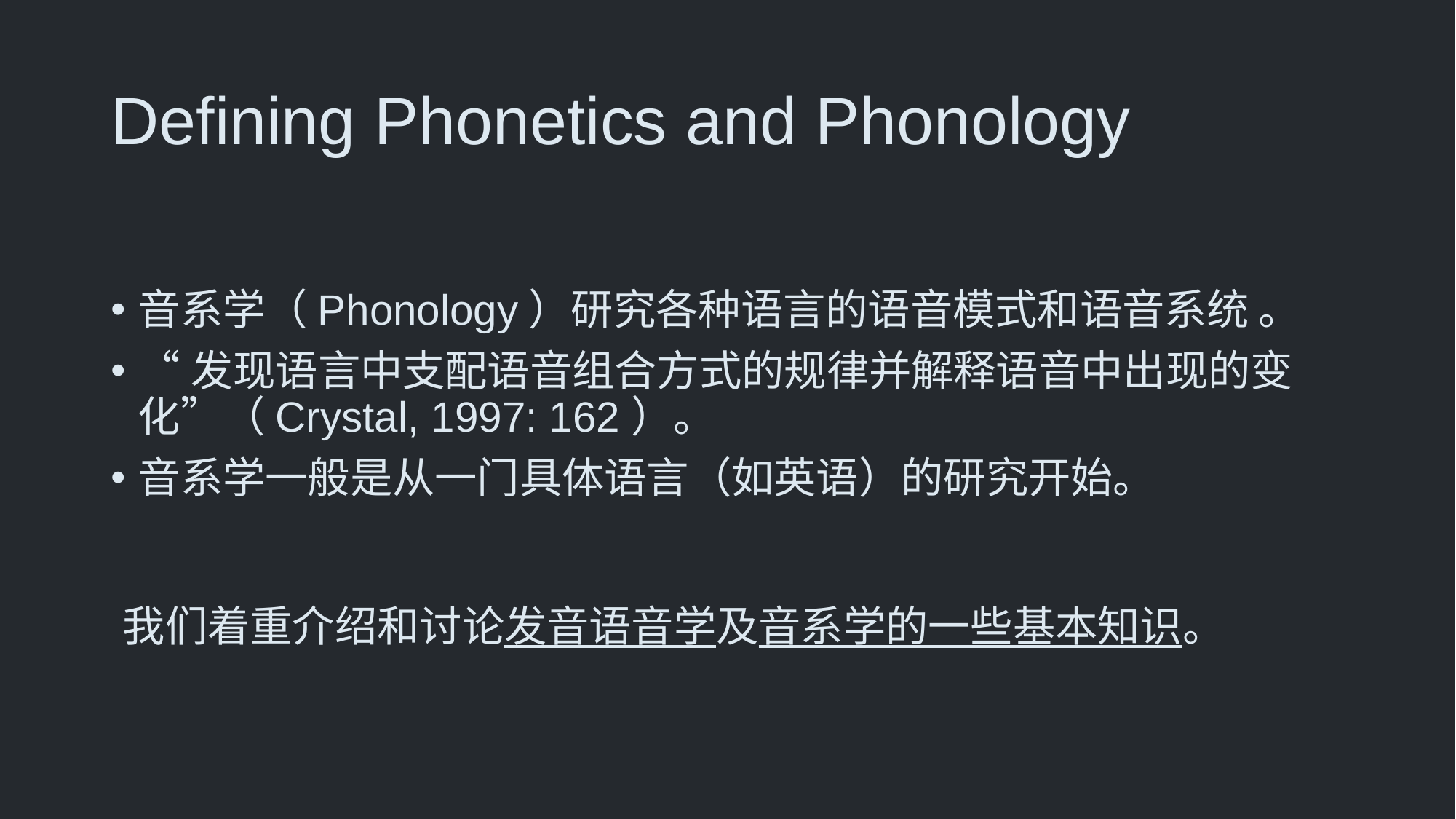

Defining Phonetics and Phonology
音系学（Phonology）研究各种语言的语音模式和语音系统 。
“发现语言中支配语音组合方式的规律并解释语音中出现的变化”（Crystal, 1997: 162）。
音系学一般是从一门具体语言（如英语）的研究开始。
我们着重介绍和讨论发音语音学及音系学的一些基本知识。